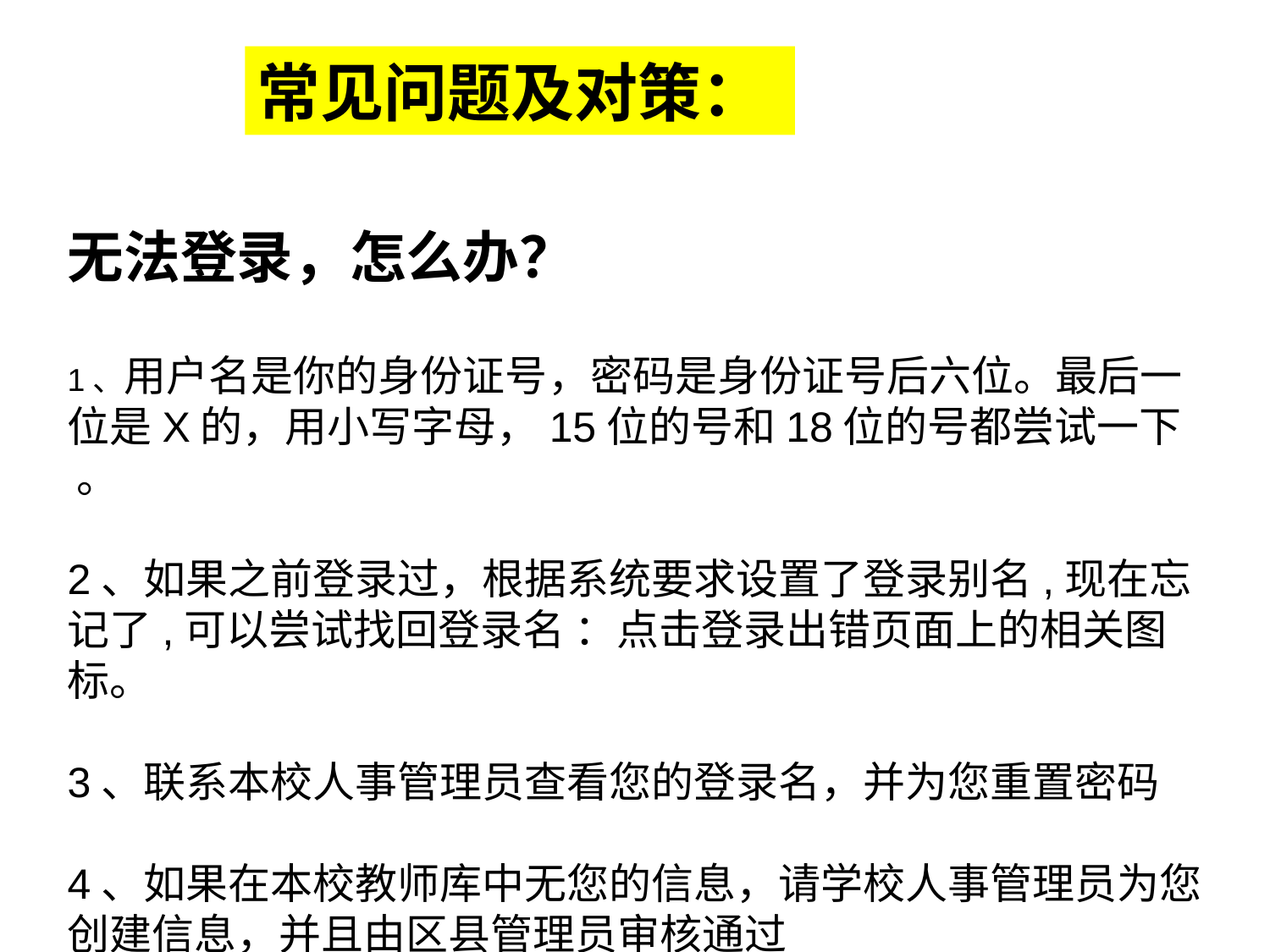

常见问题及对策：
无法登录，怎么办？

1、用户名是你的身份证号，密码是身份证号后六位。最后一位是X的，用小写字母，15位的号和18位的号都尝试一下 。

2、如果之前登录过，根据系统要求设置了登录别名,现在忘记了,可以尝试找回登录名 ：点击登录出错页面上的相关图标。

3、联系本校人事管理员查看您的登录名，并为您重置密码

4、如果在本校教师库中无您的信息，请学校人事管理员为您创建信息，并且由区县管理员审核通过